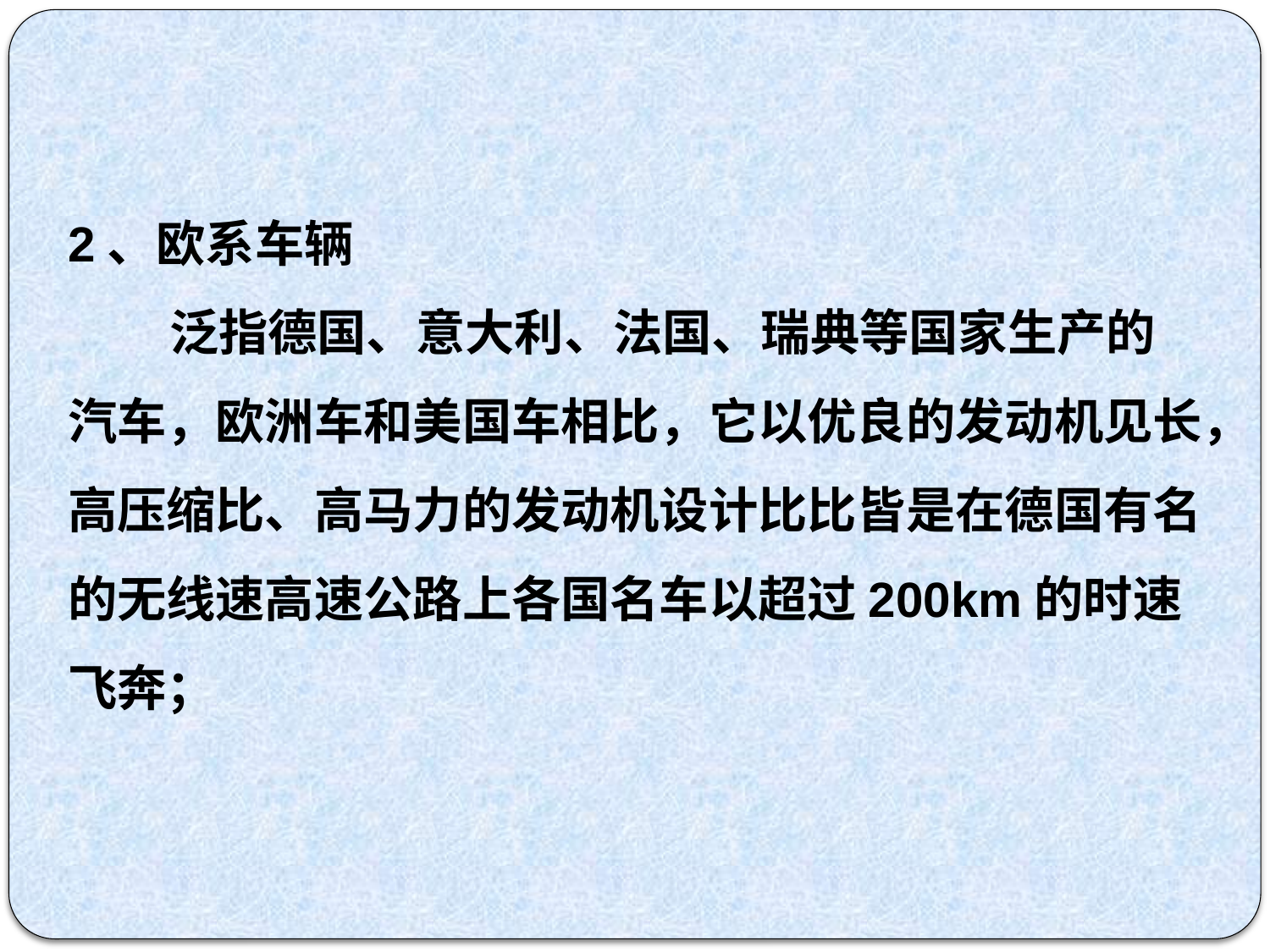

2、欧系车辆
        泛指德国、意大利、法国、瑞典等国家生产的汽车，欧洲车和美国车相比，它以优良的发动机见长，高压缩比、高马力的发动机设计比比皆是在德国有名的无线速高速公路上各国名车以超过200km的时速飞奔；